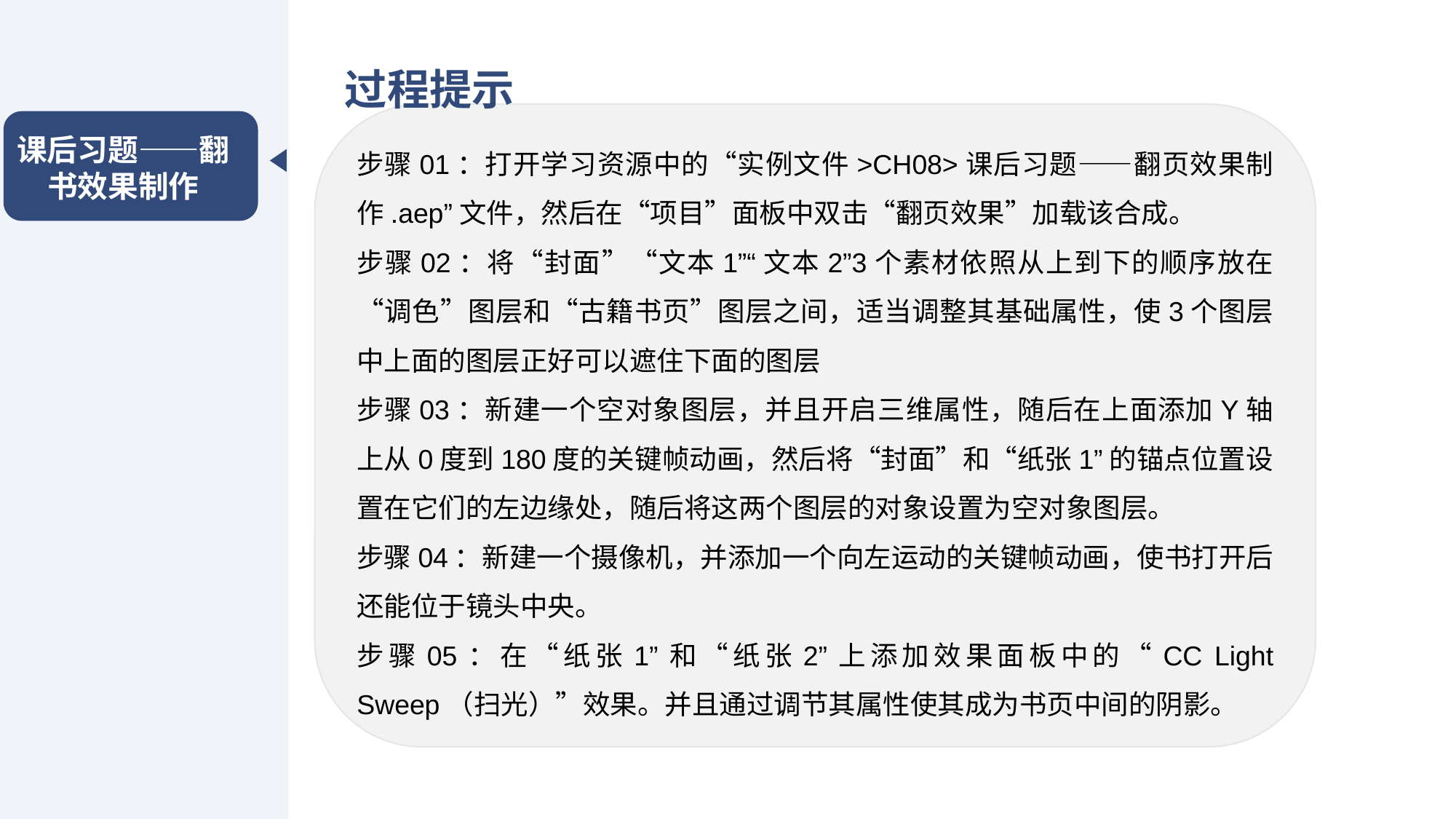

过程提示
步骤01：打开学习资源中的“实例文件>CH08>课后习题——翻页效果制作.aep”文件，然后在“项目”面板中双击“翻页效果”加载该合成。
步骤02：将“封面”“文本1”“文本2”3个素材依照从上到下的顺序放在“调色”图层和“古籍书页”图层之间，适当调整其基础属性，使3个图层中上面的图层正好可以遮住下面的图层
步骤03：新建一个空对象图层，并且开启三维属性，随后在上面添加Y轴上从0度到180度的关键帧动画，然后将“封面”和“纸张1”的锚点位置设置在它们的左边缘处，随后将这两个图层的对象设置为空对象图层。
步骤04：新建一个摄像机，并添加一个向左运动的关键帧动画，使书打开后还能位于镜头中央。
步骤05：在“纸张1”和“纸张2”上添加效果面板中的“CC Light Sweep（扫光）”效果。并且通过调节其属性使其成为书页中间的阴影。

课后习题——翻书效果制作